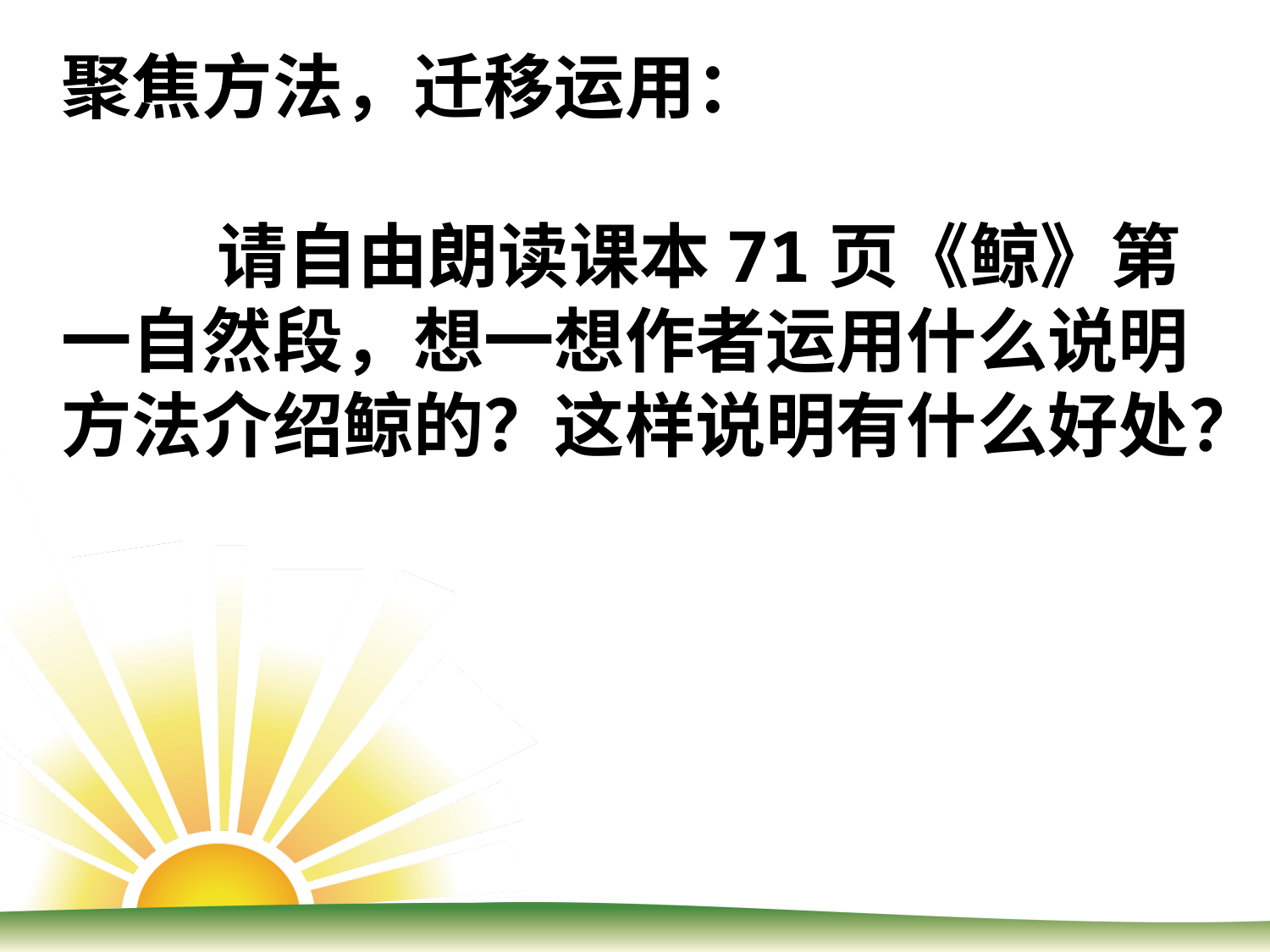

聚焦方法，迁移运用：

           请自由朗读课本71页《鲸》第一自然段，想一想作者运用什么说明方法介绍鲸的？这样说明有什么好处？